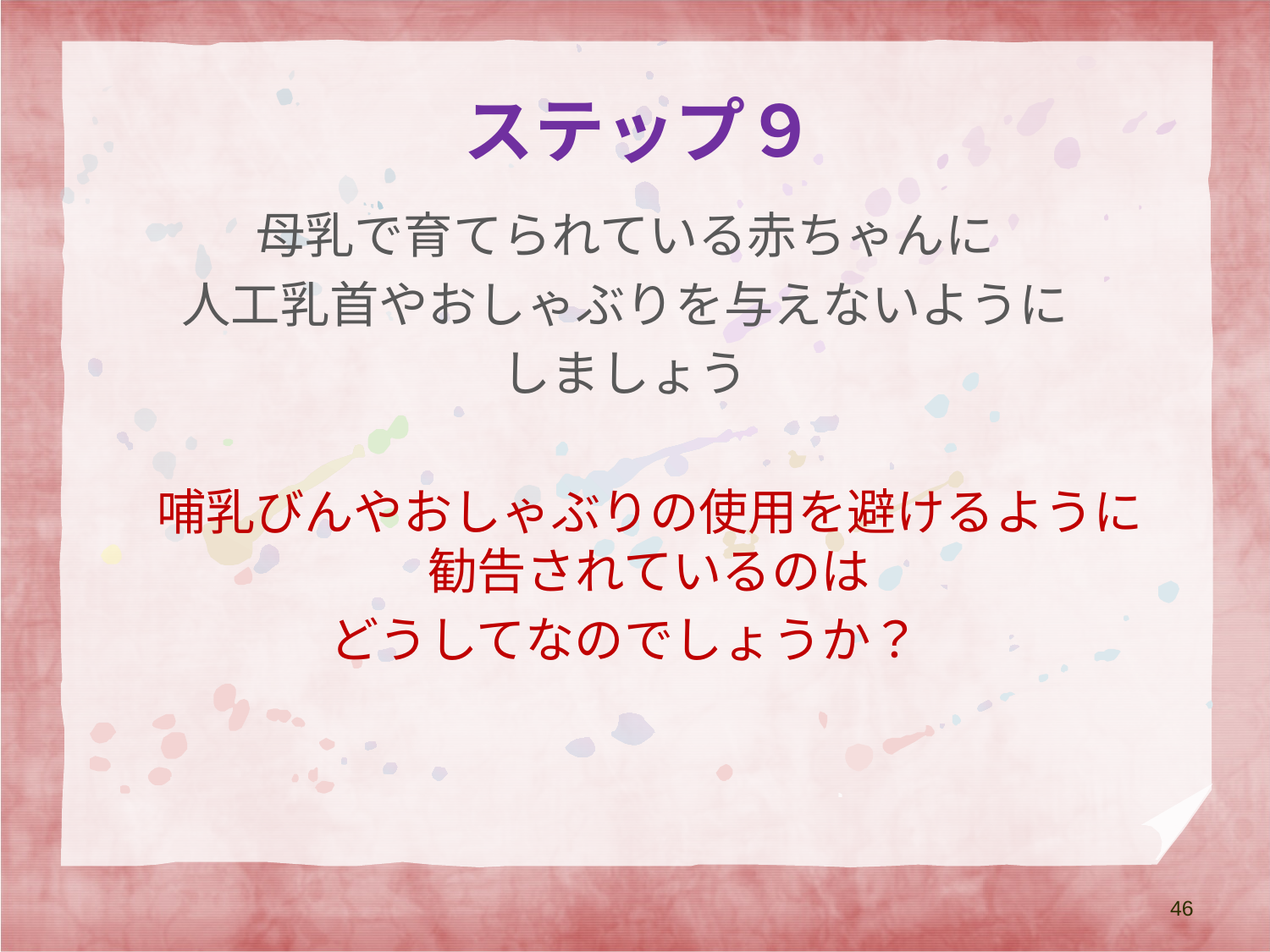

# ステップ９
母乳で育てられている赤ちゃんに
人工乳首やおしゃぶりを与えないように
しましょう

　哺乳びんやおしゃぶりの使用を避けるように勧告されているのは
どうしてなのでしょうか？
46